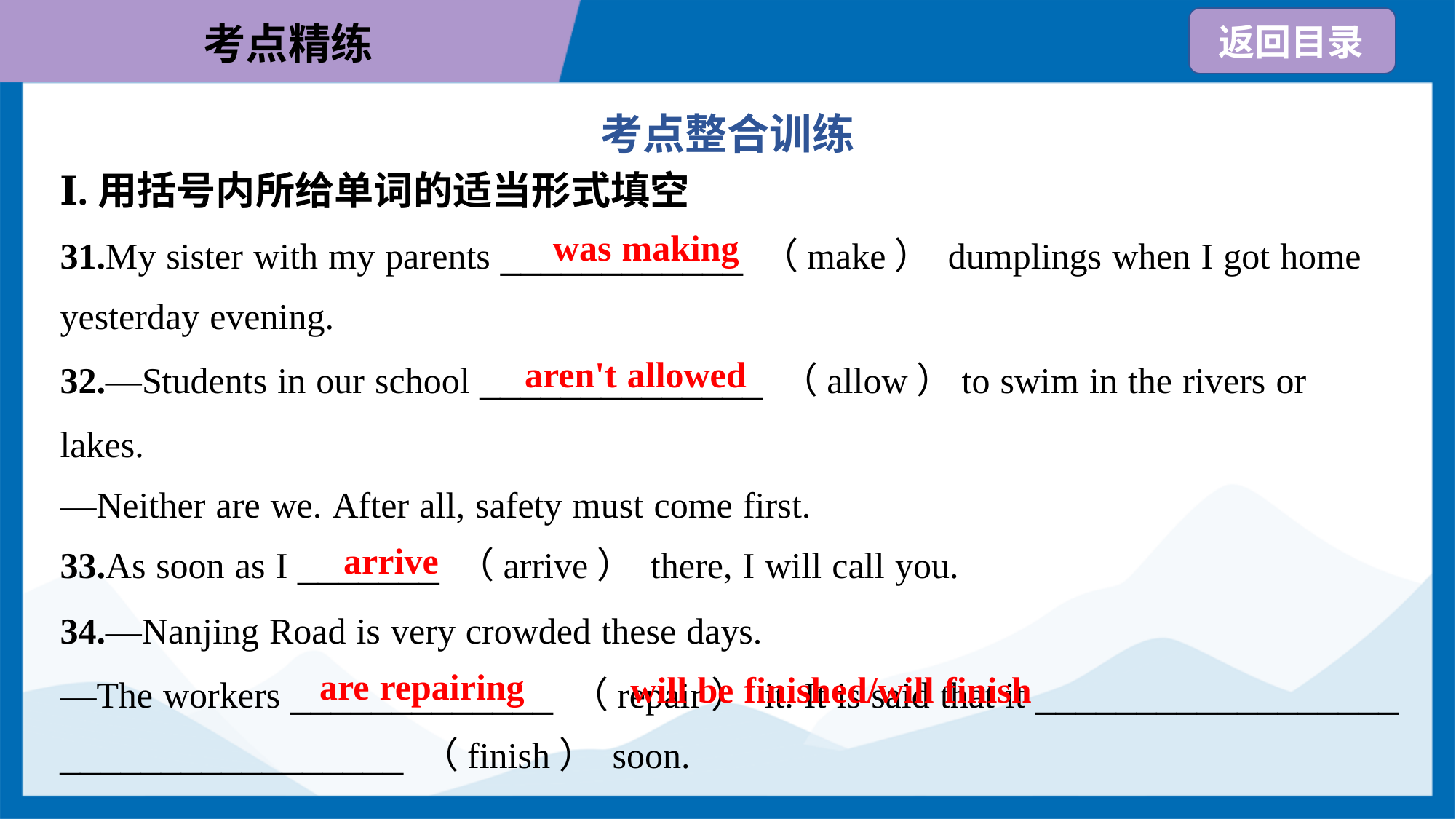

考点整合训练
Ⅰ.用括号内所给单词的适当形式填空
was making
31.My sister with my parents ____________ （make） dumplings when I got home
yesterday evening.
aren't allowed
32.—Students in our school ______________ （allow）to swim in the rivers or
lakes.
—Neither are we. After all, safety must come first.
arrive
33.As soon as I _______ （arrive） there, I will call you.
34.—Nanjing Road is very crowded these days.
—The workers _____________ （repair） it. It is said that it __________________
_________________ （finish） soon.
are repairing
                                                        will be finished/will finish